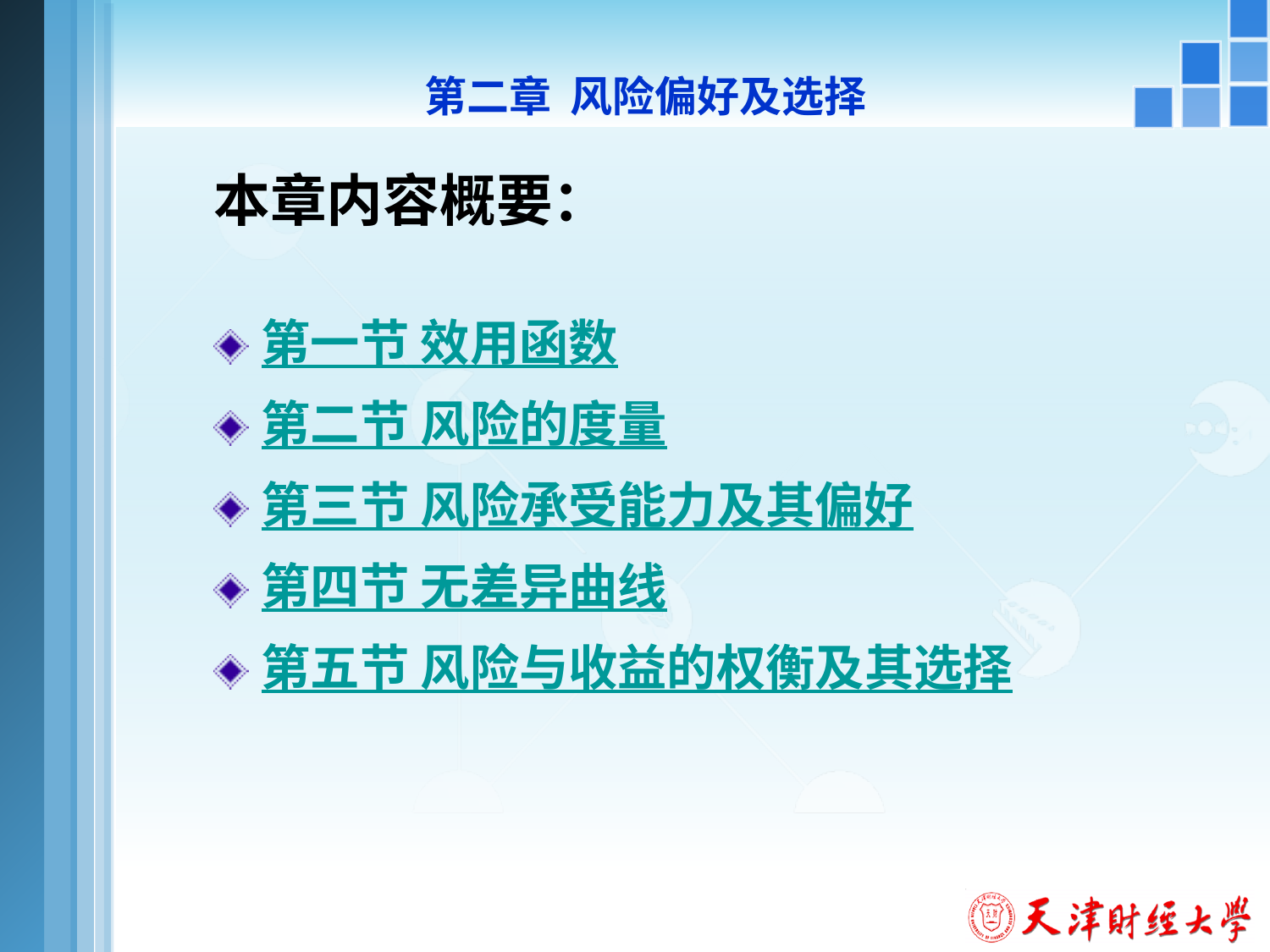

第二章  风险偏好及选择
本章内容概要：

第一节 效用函数
第二节 风险的度量
第三节 风险承受能力及其偏好
第四节 无差异曲线
第五节 风险与收益的权衡及其选择